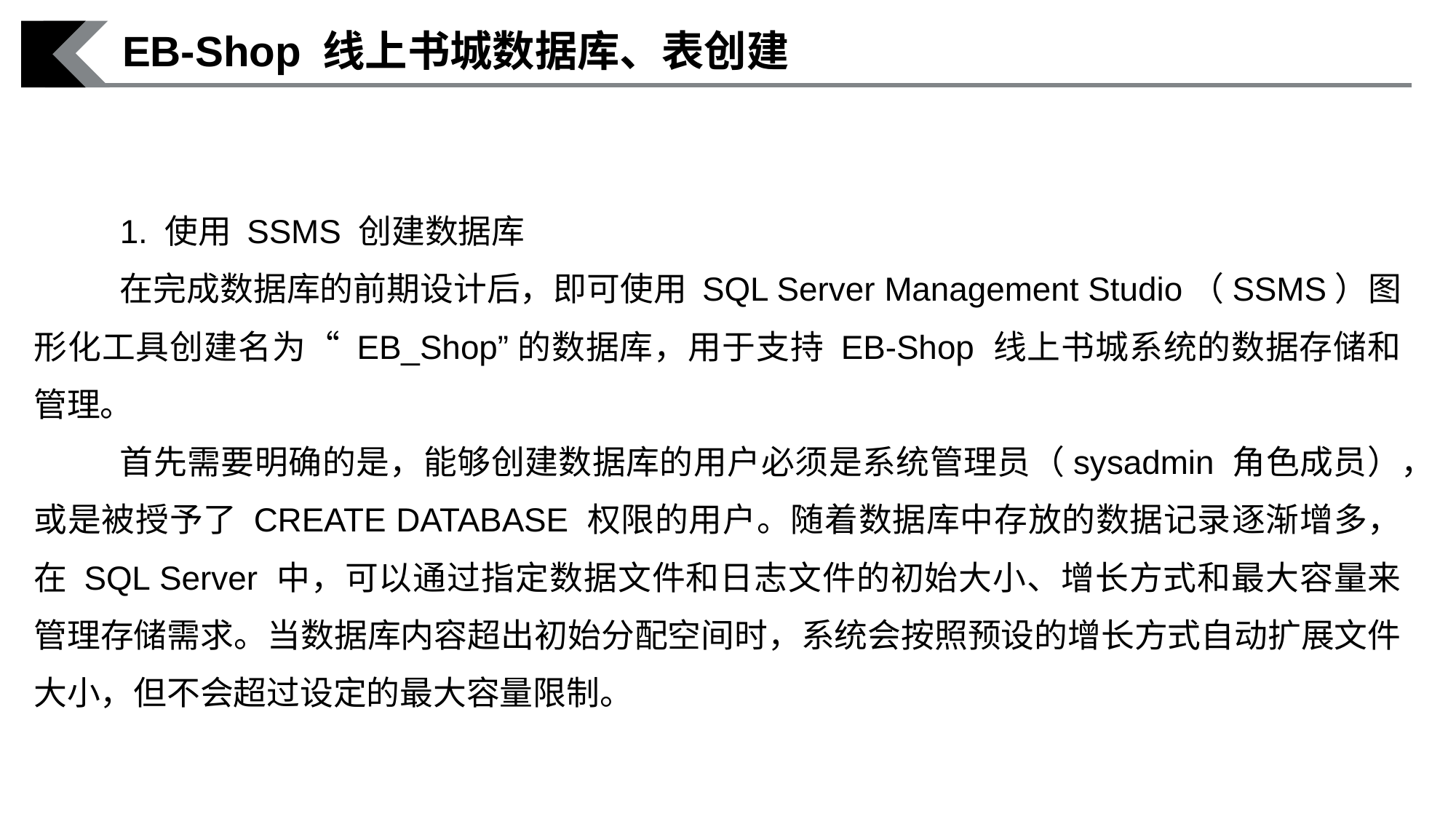

EB-Shop 线上书城数据库、表创建
1. 使用 SSMS 创建数据库
在完成数据库的前期设计后，即可使用 SQL Server Management Studio（SSMS）图形化工具创建名为“ EB_Shop”的数据库，用于支持 EB-Shop 线上书城系统的数据存储和管理。
首先需要明确的是，能够创建数据库的用户必须是系统管理员（sysadmin 角色成员），或是被授予了 CREATE DATABASE 权限的用户。随着数据库中存放的数据记录逐渐增多，在 SQL Server 中，可以通过指定数据文件和日志文件的初始大小、增长方式和最大容量来管理存储需求。当数据库内容超出初始分配空间时，系统会按照预设的增长方式自动扩展文件大小，但不会超过设定的最大容量限制。